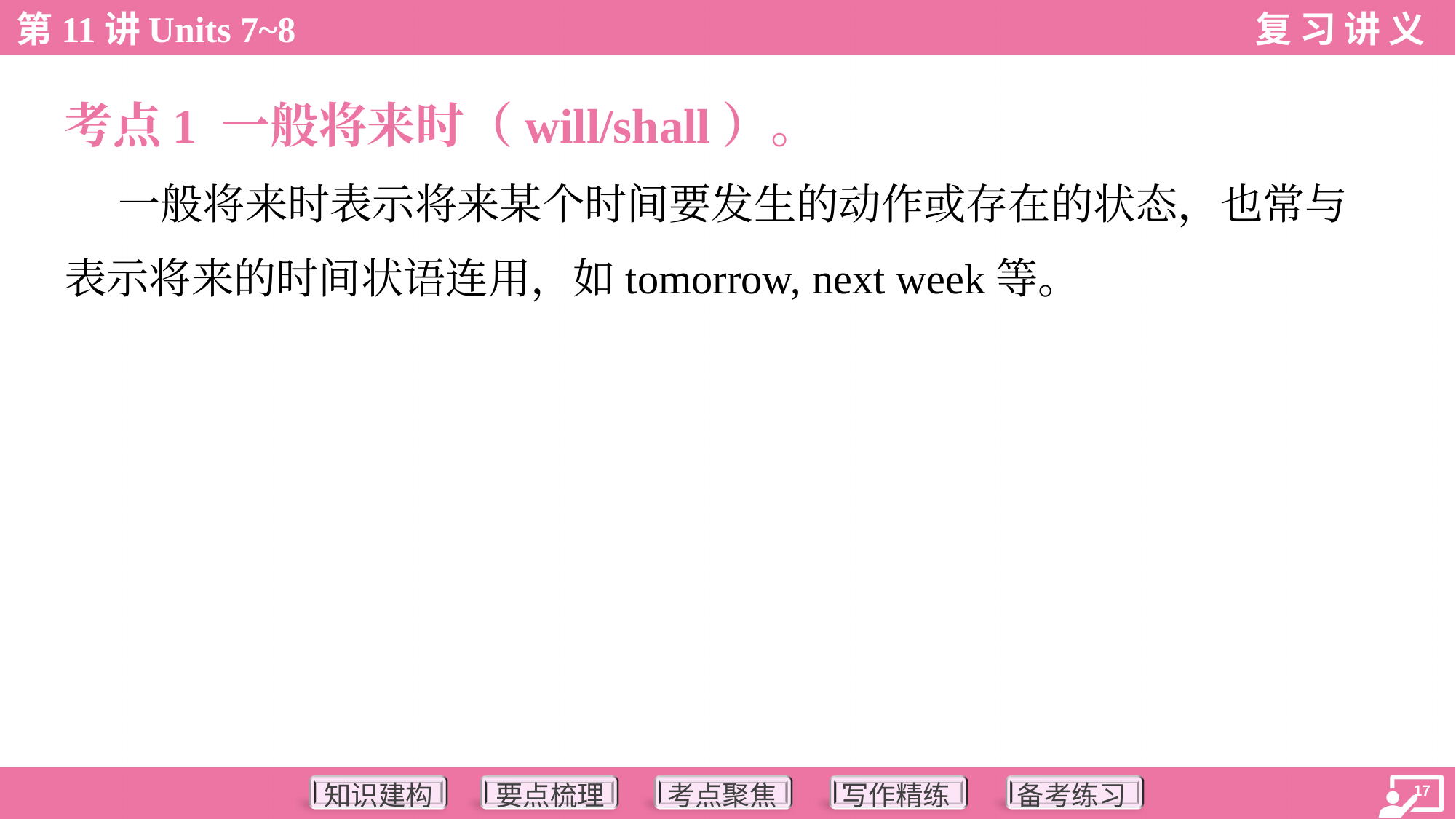

考点1 一般将来时（will/shall）。
    一般将来时表示将来某个时间要发生的动作或存在的状态，也常与
表示将来的时间状语连用，如tomorrow, next week等。